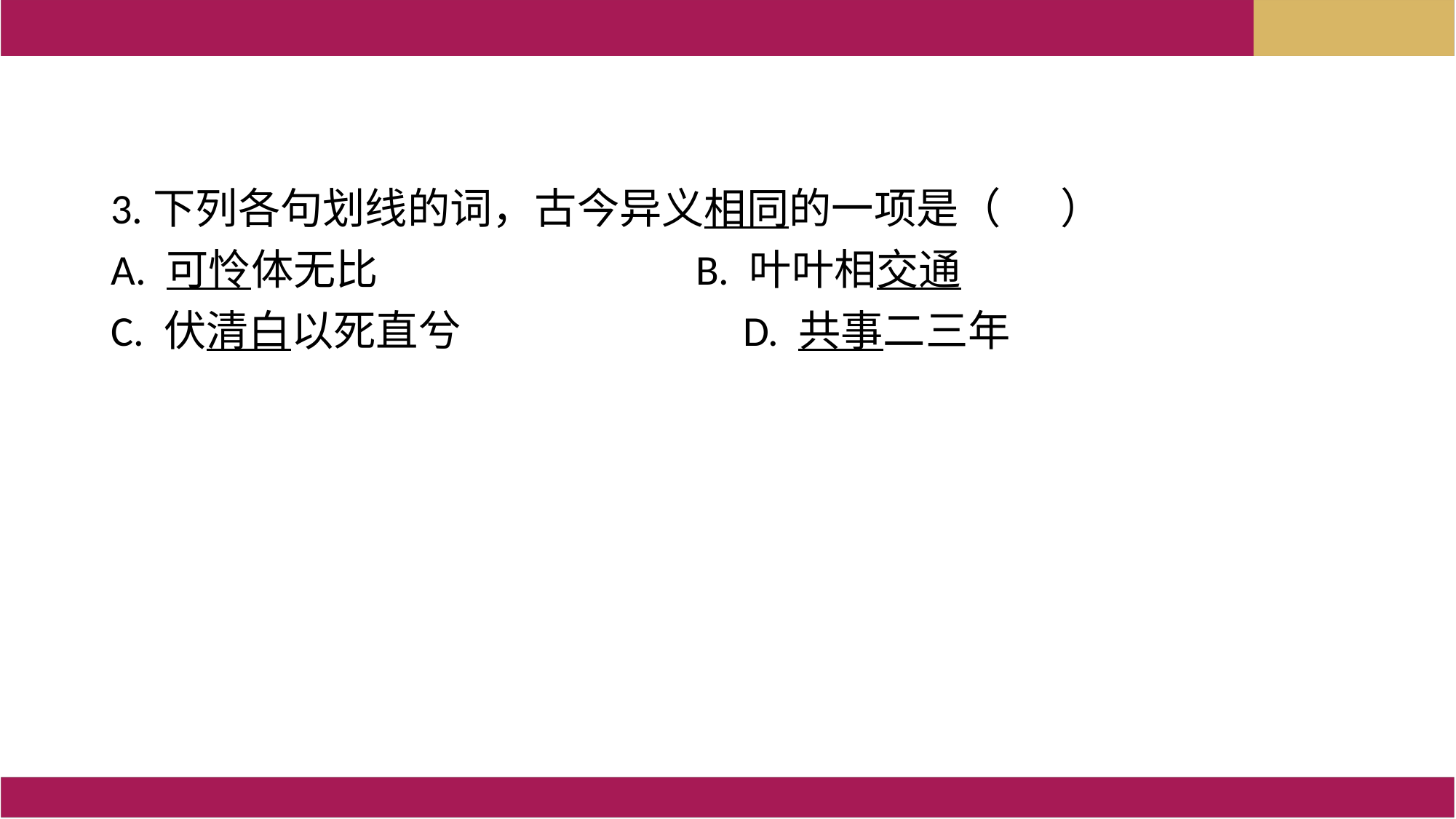

3.下列各句划线的词，古今异义相同的一项是（     ）
A. 可怜体无比                          B. 叶叶相交通
C. 伏清白以死直兮                       D. 共事二三年